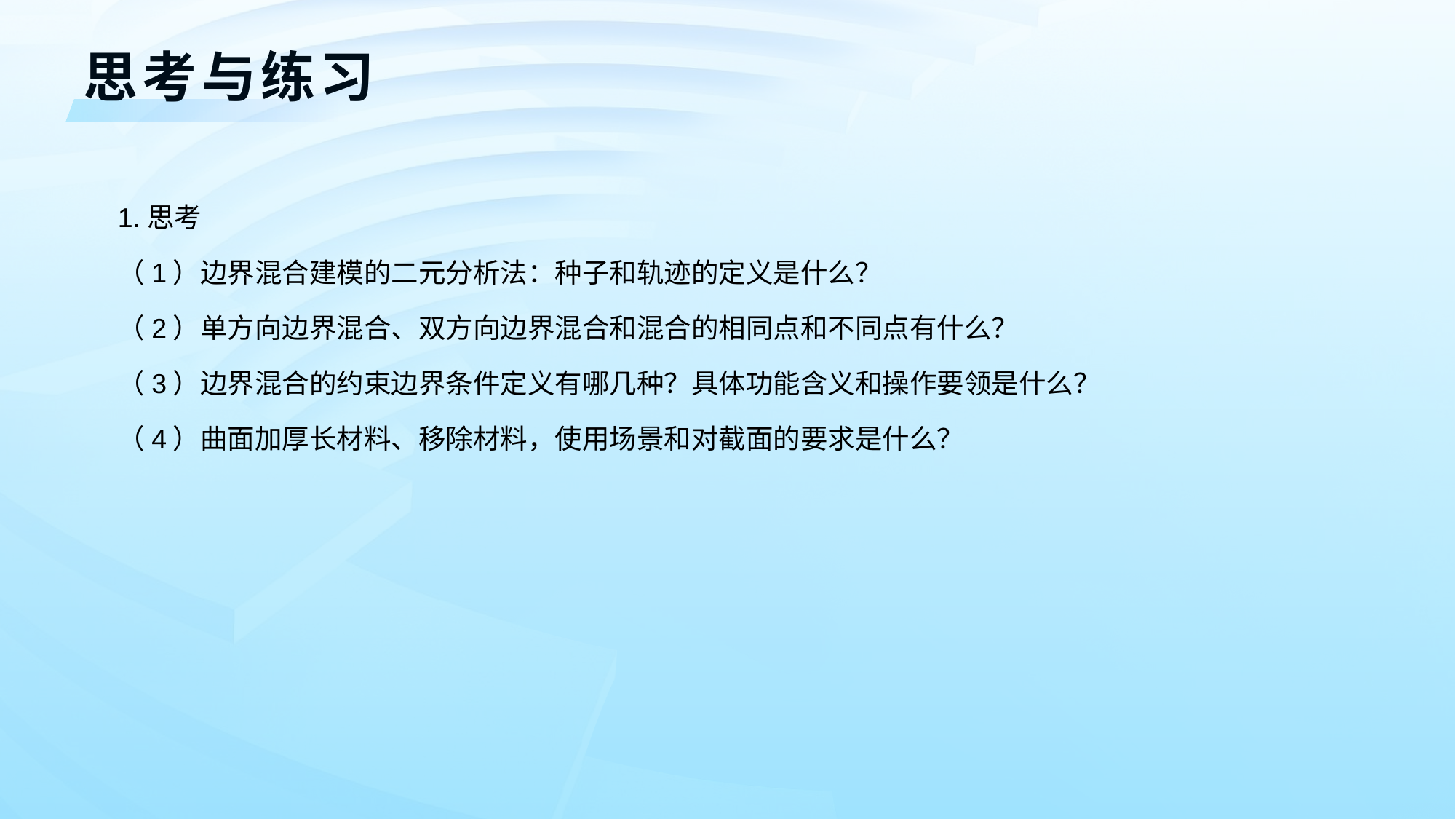

思考与练习
1.思考
（1）边界混合建模的二元分析法：种子和轨迹的定义是什么？
（2）单方向边界混合、双方向边界混合和混合的相同点和不同点有什么？
（3）边界混合的约束边界条件定义有哪几种？具体功能含义和操作要领是什么？
（4）曲面加厚长材料、移除材料，使用场景和对截面的要求是什么？